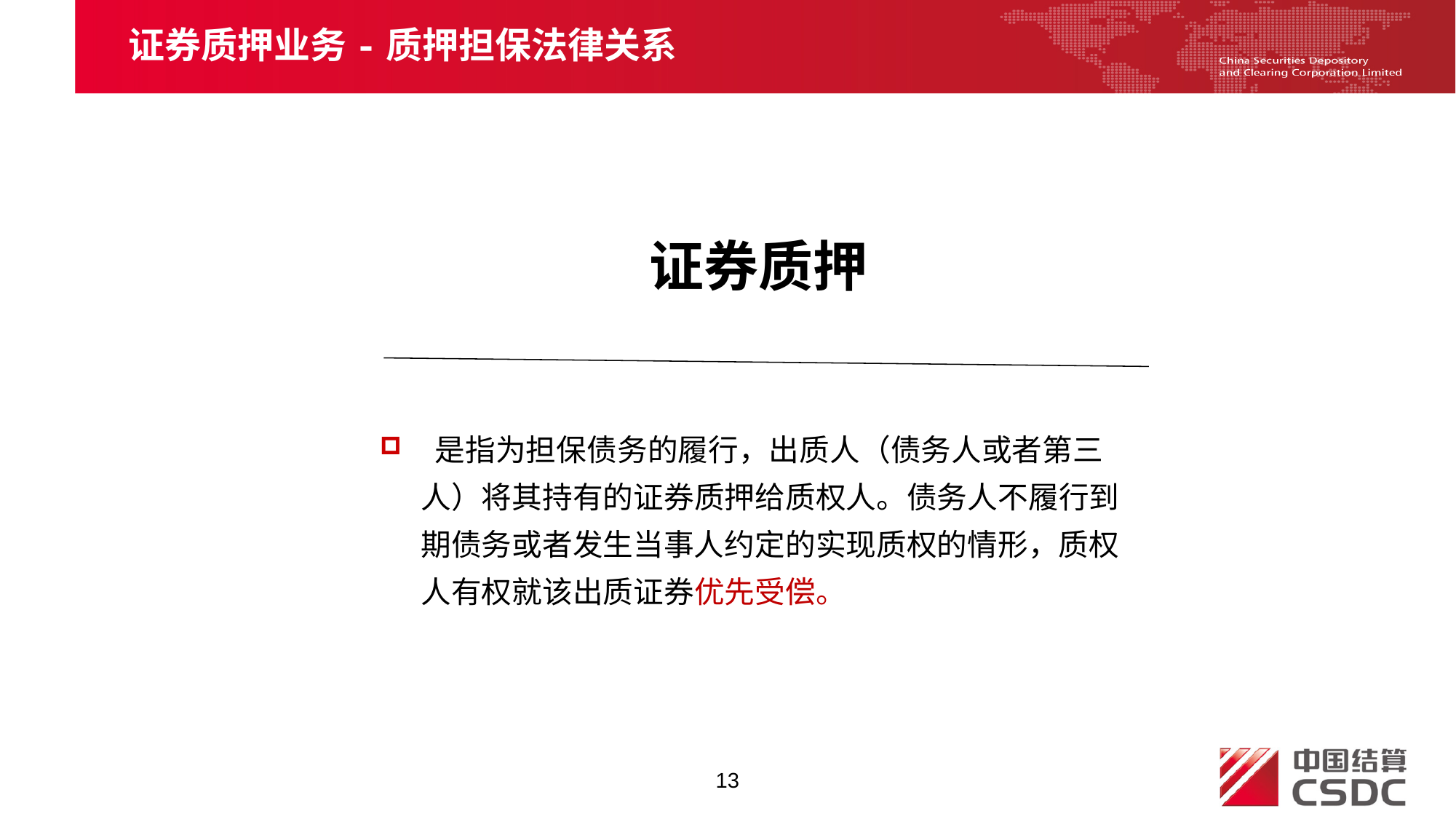

证券质押业务-质押担保法律关系
证券质押
 是指为担保债务的履行，出质人（债务人或者第三人）将其持有的证券质押给质权人。债务人不履行到期债务或者发生当事人约定的实现质权的情形，质权人有权就该出质证券优先受偿。
13